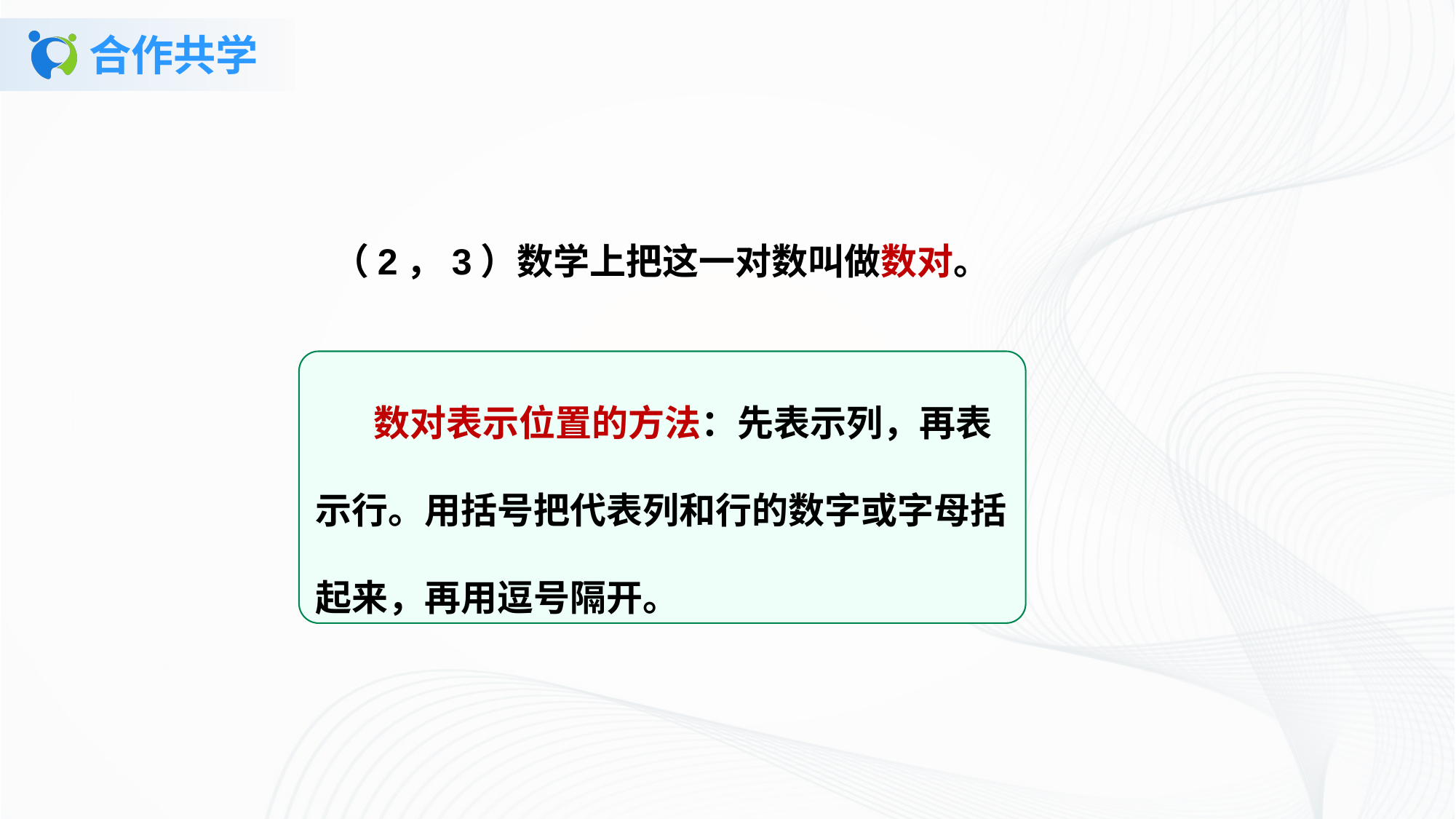

# 合作共学
（2，3）数学上把这一对数叫做数对。
      数对表示位置的方法：先表示列，再表示行。用括号把代表列和行的数字或字母括
起来，再用逗号隔开。